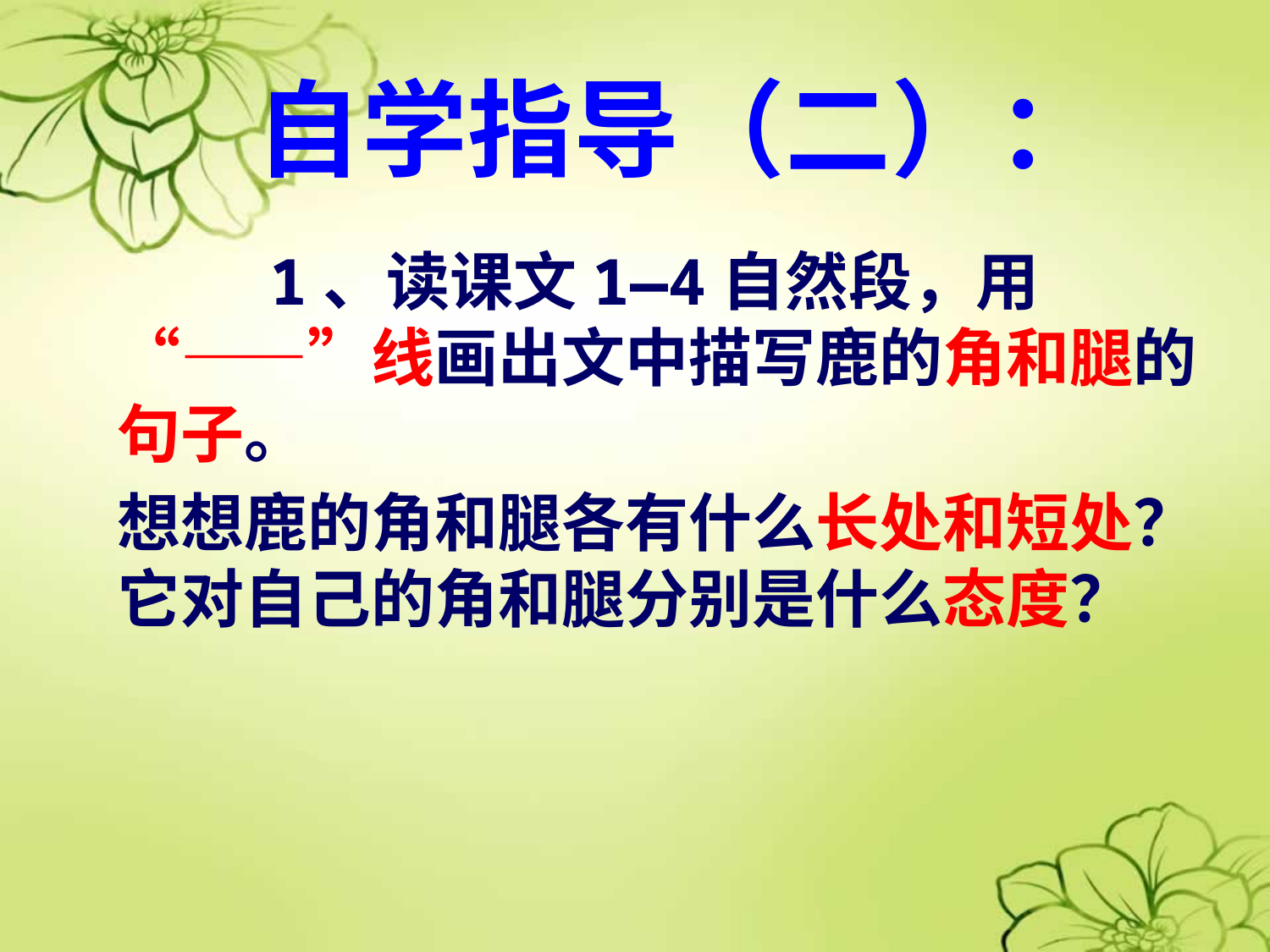

自学指导（二）：

    1、读课文1—4自然段，用“——”线画出文中描写鹿的角和腿的句子。
想想鹿的角和腿各有什么长处和短处？它对自己的角和腿分别是什么态度？